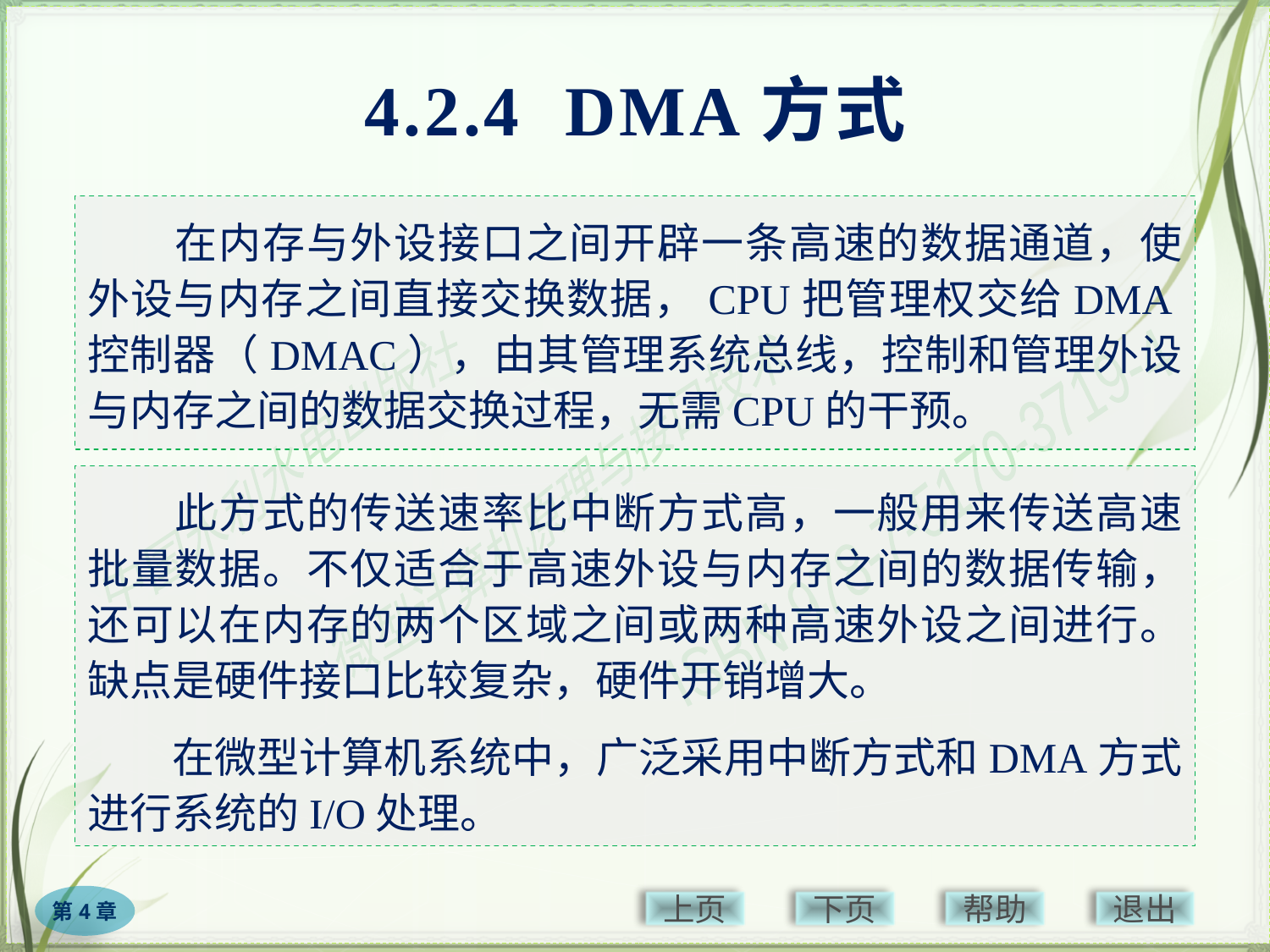

# 4.2.4  DMA方式
　　在内存与外设接口之间开辟一条高速的数据通道，使外设与内存之间直接交换数据，CPU把管理权交给DMA控制器（DMAC），由其管理系统总线，控制和管理外设与内存之间的数据交换过程，无需CPU的干预。
　　此方式的传送速率比中断方式高，一般用来传送高速批量数据。不仅适合于高速外设与内存之间的数据传输，还可以在内存的两个区域之间或两种高速外设之间进行。缺点是硬件接口比较复杂，硬件开销增大。
　　在微型计算机系统中，广泛采用中断方式和DMA方式进行系统的I/O处理。